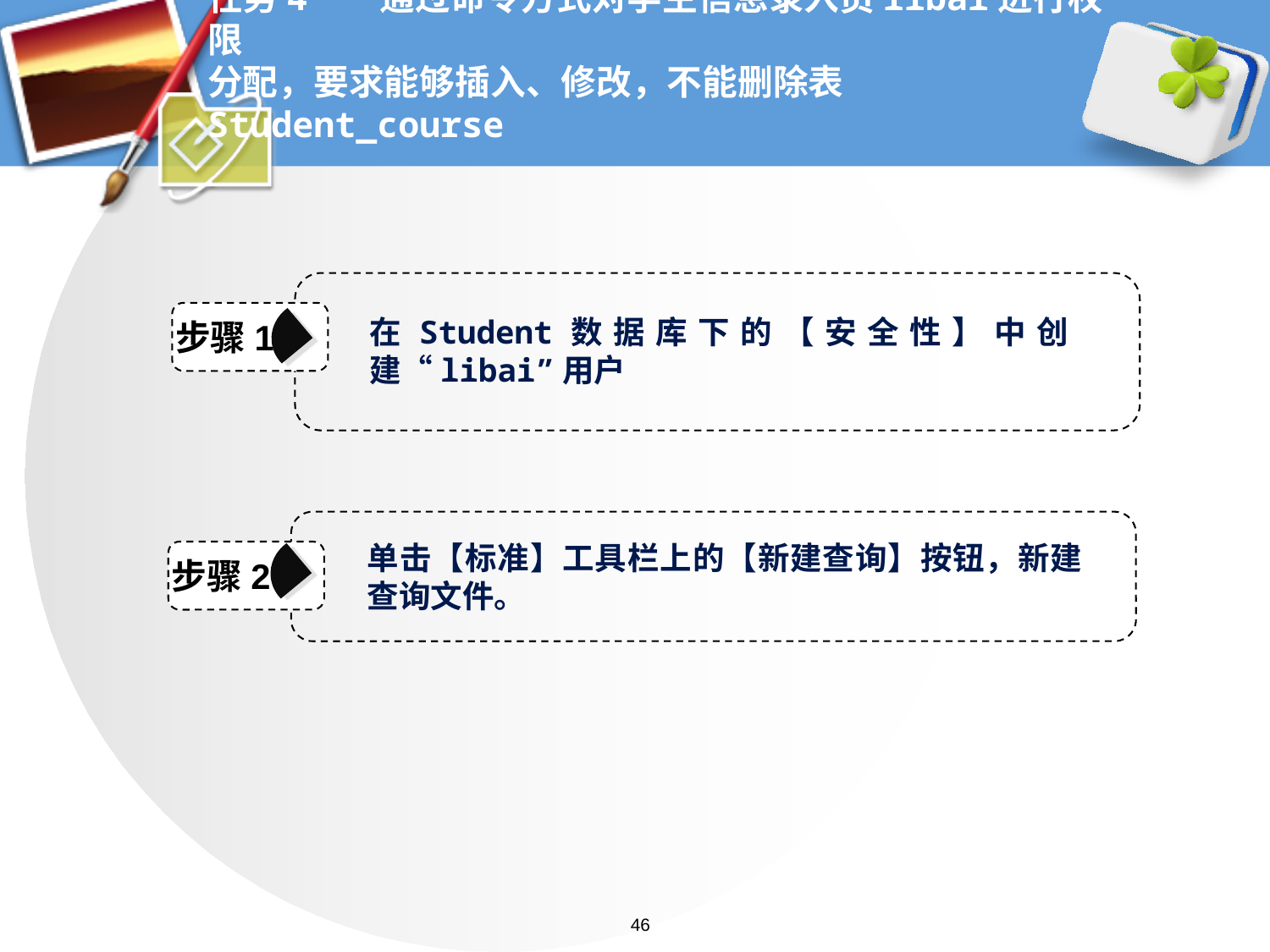

# 任务4   通过命令方式对学生信息录入员libai进行权限 分配，要求能够插入、修改，不能删除表Student_course

在Student数据库下的【安全性】中创建“libai”用户
步骤1

单击【标准】工具栏上的【新建查询】按钮，新建查询文件。

步骤2

46